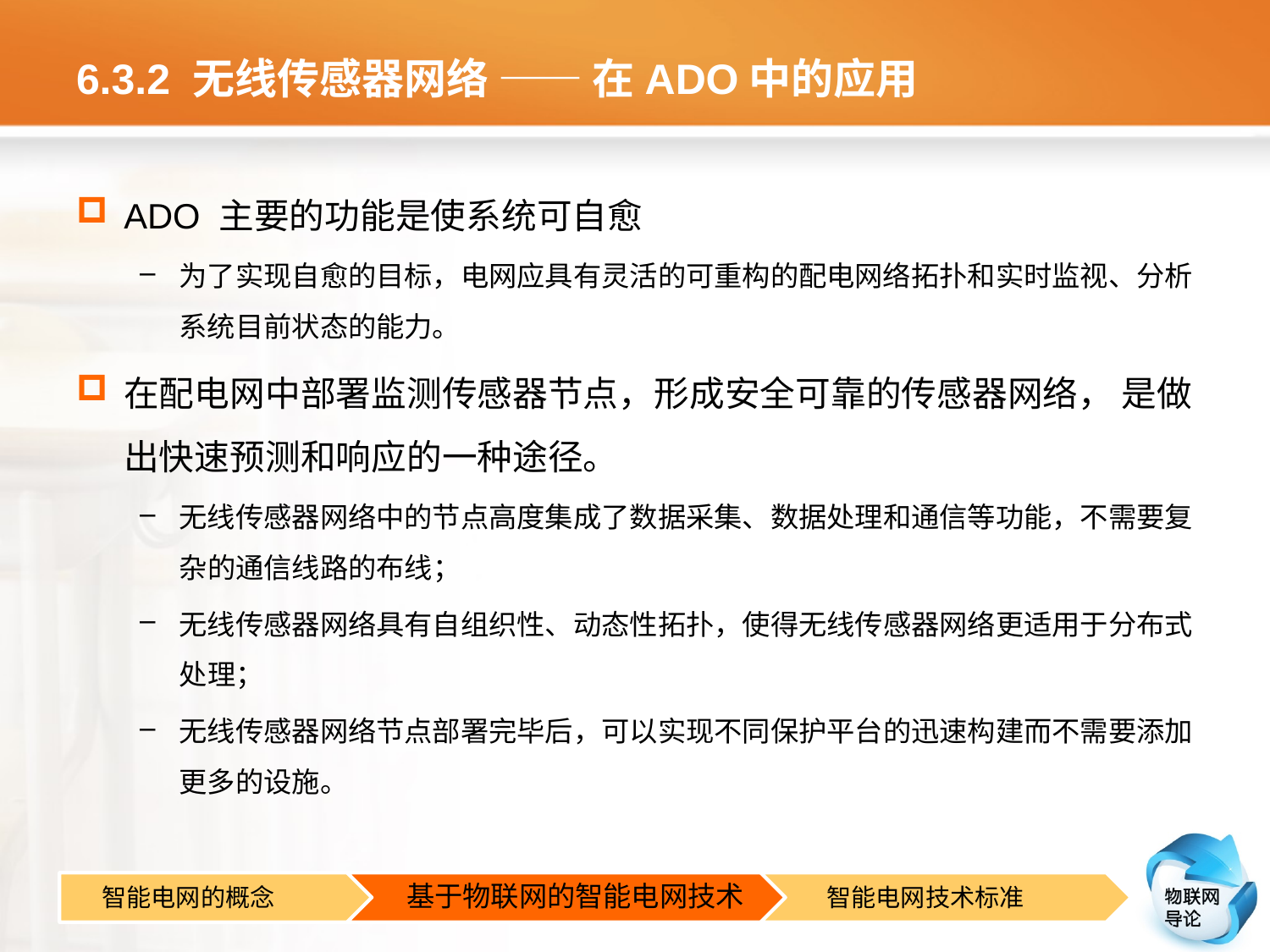

# 6.3.2 无线传感器网络 —— 在ADO中的应用
ADO 主要的功能是使系统可自愈
为了实现自愈的目标，电网应具有灵活的可重构的配电网络拓扑和实时监视、分析系统目前状态的能力。
在配电网中部署监测传感器节点，形成安全可靠的传感器网络， 是做出快速预测和响应的一种途径。
无线传感器网络中的节点高度集成了数据采集、数据处理和通信等功能，不需要复杂的通信线路的布线；
无线传感器网络具有自组织性、动态性拓扑，使得无线传感器网络更适用于分布式处理；
无线传感器网络节点部署完毕后，可以实现不同保护平台的迅速构建而不需要添加更多的设施。